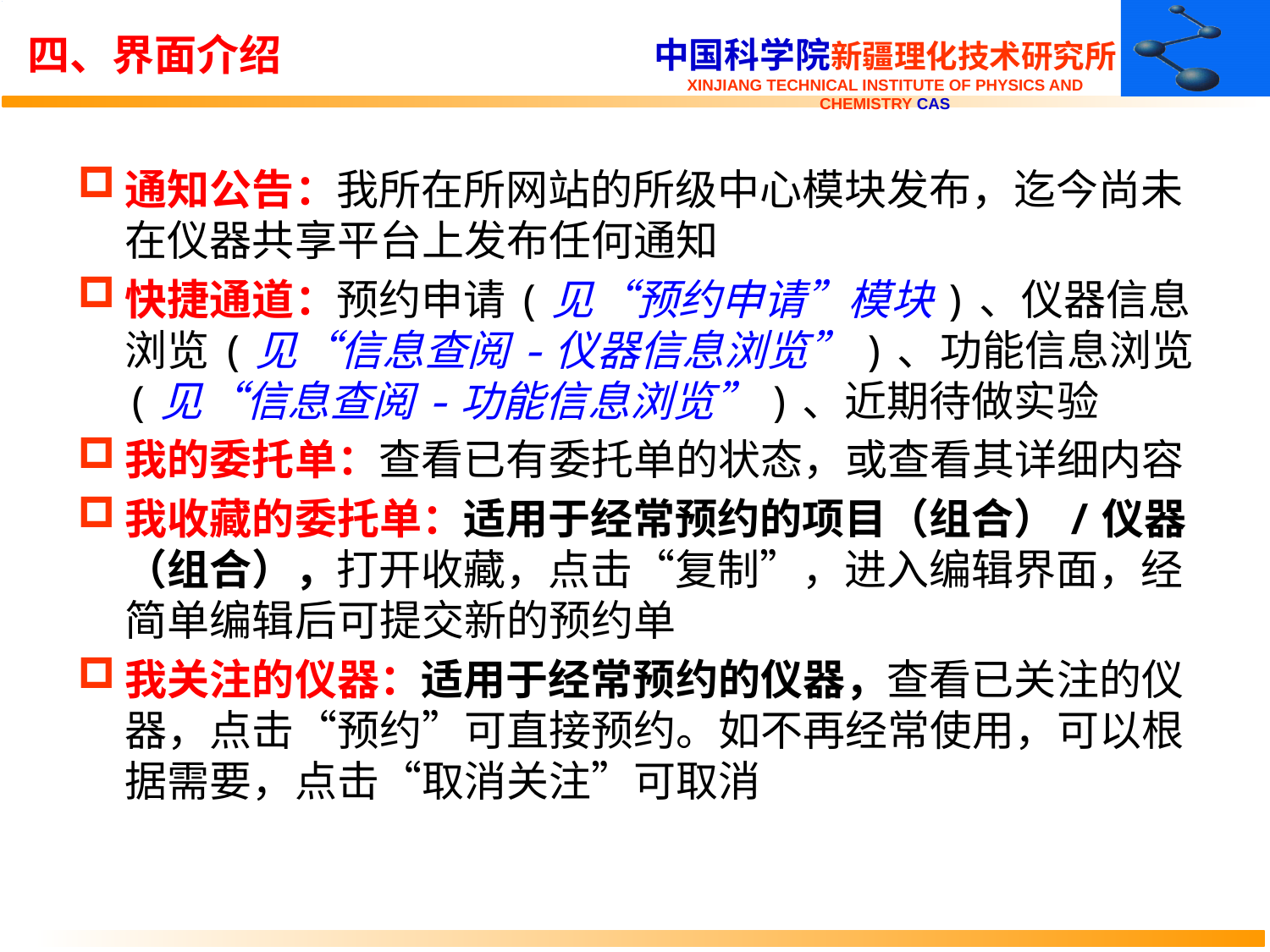

四、界面介绍
通知公告：我所在所网站的所级中心模块发布，迄今尚未在仪器共享平台上发布任何通知
快捷通道：预约申请(见“预约申请”模块)、仪器信息浏览(见“信息查阅-仪器信息浏览”)、功能信息浏览(见“信息查阅-功能信息浏览”)、近期待做实验
我的委托单：查看已有委托单的状态，或查看其详细内容
我收藏的委托单：适用于经常预约的项目（组合）/仪器（组合），打开收藏，点击“复制”，进入编辑界面，经简单编辑后可提交新的预约单
我关注的仪器：适用于经常预约的仪器，查看已关注的仪器，点击“预约”可直接预约。如不再经常使用，可以根据需要，点击“取消关注”可取消